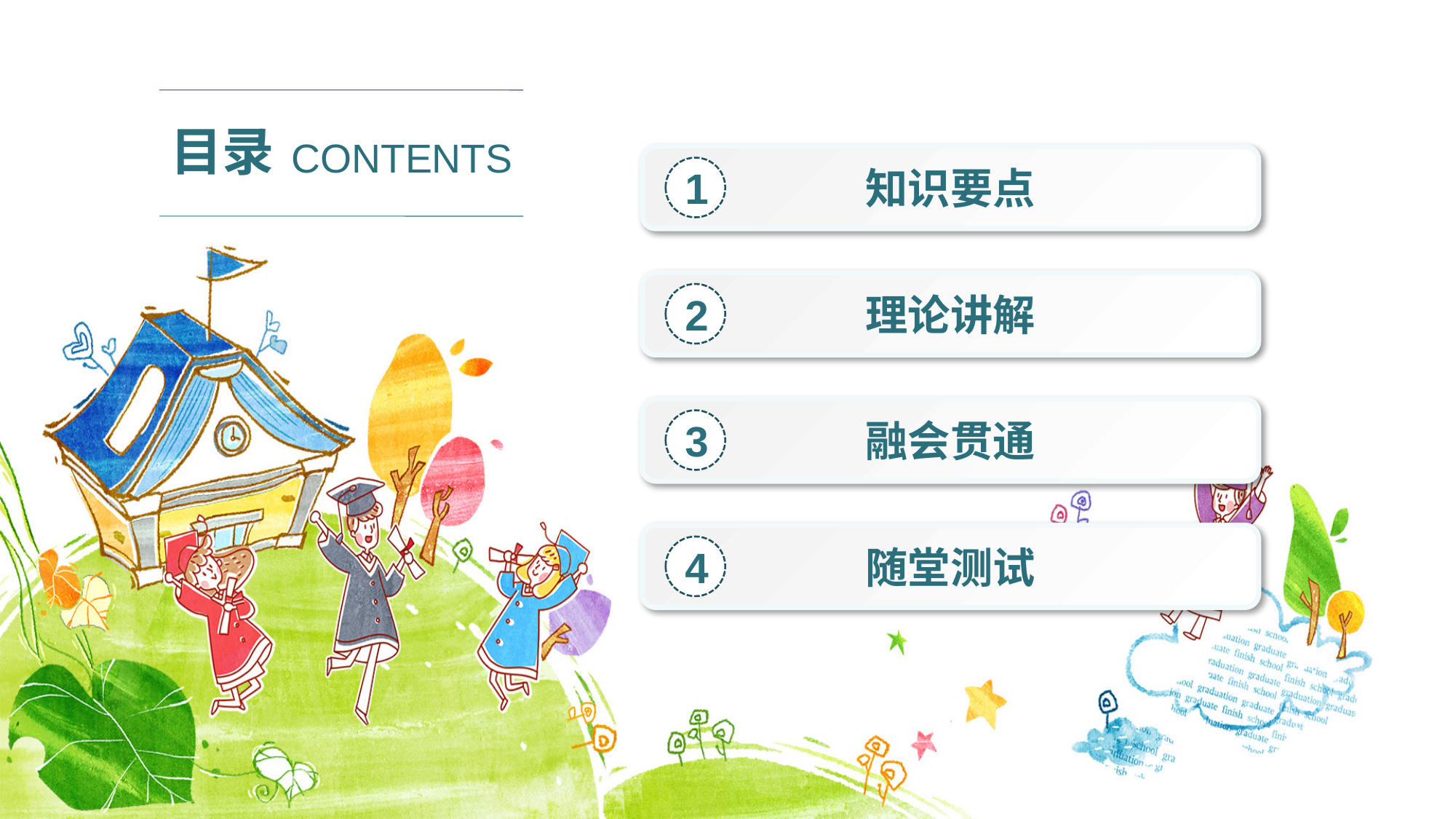

目录
CONTENTS
知识要点
1

理论讲解
2
融会贯通
3
随堂测试
4